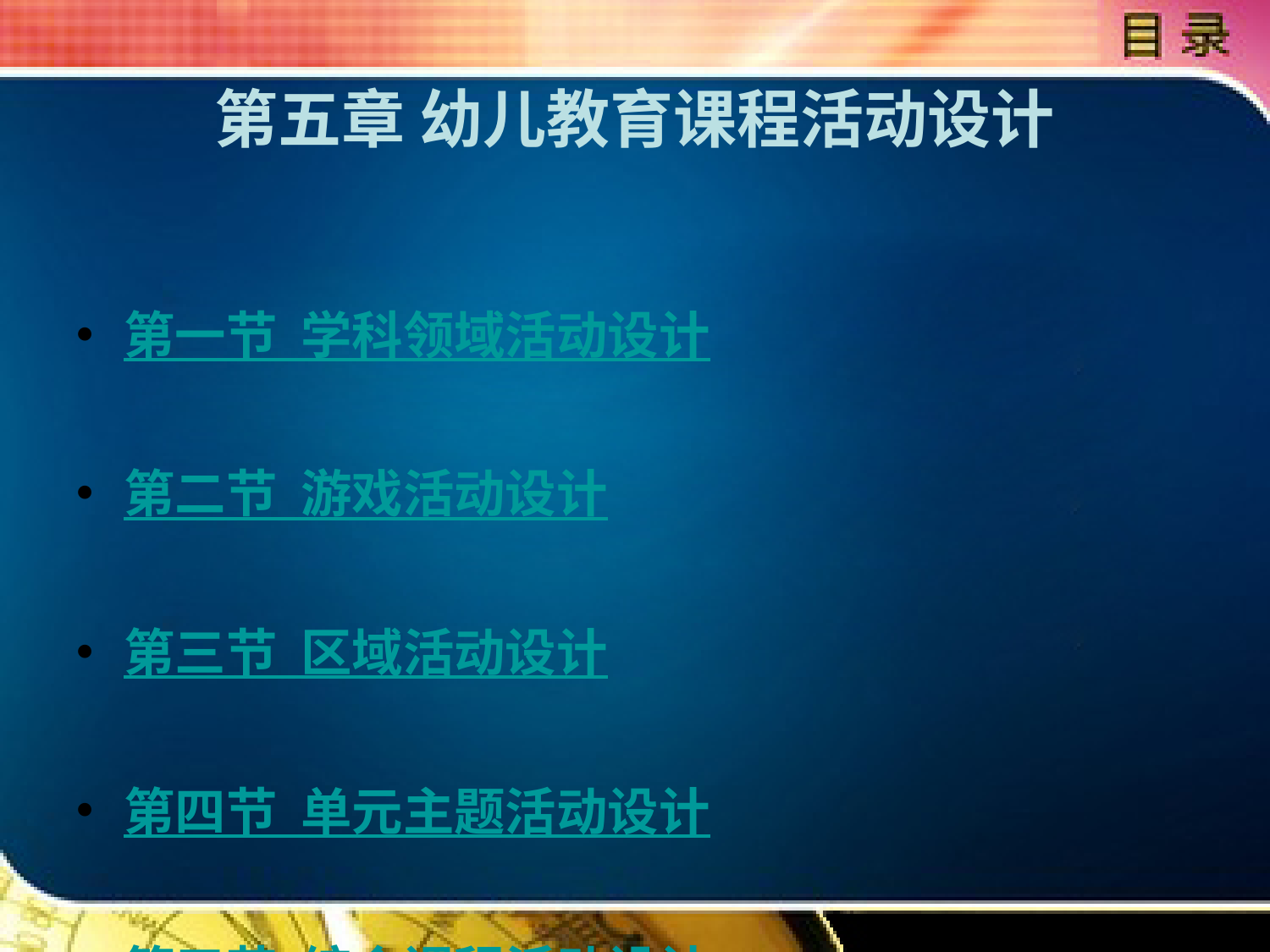

# 第五章 幼儿教育课程活动设计
第一节  学科领域活动设计
第二节  游戏活动设计
第三节  区域活动设计
第四节  单元主题活动设计
第五节  综合课程活动设计